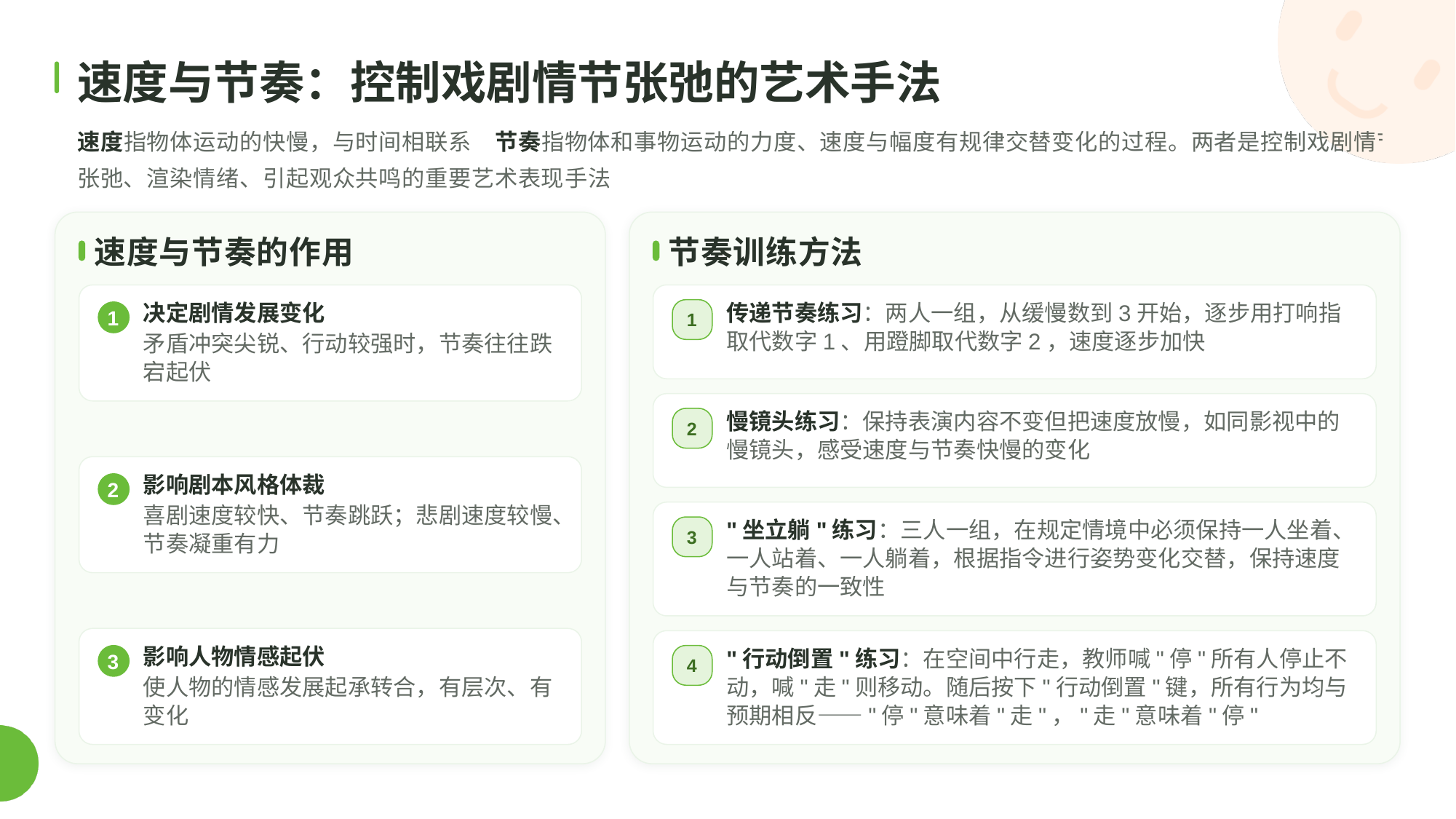

速度与节奏：控制戏剧情节张弛的艺术手法

速度指物体运动的快慢，与时间相联系；节奏指物体和事物运动的力度、速度与幅度有规律交替变化的过程。两者是控制戏剧情节张弛、渲染情绪、引起观众共鸣的重要艺术表现手法。

速度与节奏的作用
节奏训练方法

决定剧情发展变化
传递节奏练习：两人一组，从缓慢数到3开始，逐步用打响指取代数字1、用蹬脚取代数字2，速度逐步加快

1
1
矛盾冲突尖锐、行动较强时，节奏往往跌宕起伏

慢镜头练习：保持表演内容不变但把速度放慢，如同影视中的慢镜头，感受速度与节奏快慢的变化

2

影响剧本风格体裁

2
喜剧速度较快、节奏跳跃；悲剧速度较慢、节奏凝重有力

"坐立躺"练习：三人一组，在规定情境中必须保持一人坐着、一人站着、一人躺着，根据指令进行姿势变化交替，保持速度与节奏的一致性

3

影响人物情感起伏
"行动倒置"练习：在空间中行走，教师喊"停"所有人停止不动，喊"走"则移动。随后按下"行动倒置"键，所有行为均与预期相反——"停"意味着"走"，"走"意味着"停"

3
4
使人物的情感发展起承转合，有层次、有变化